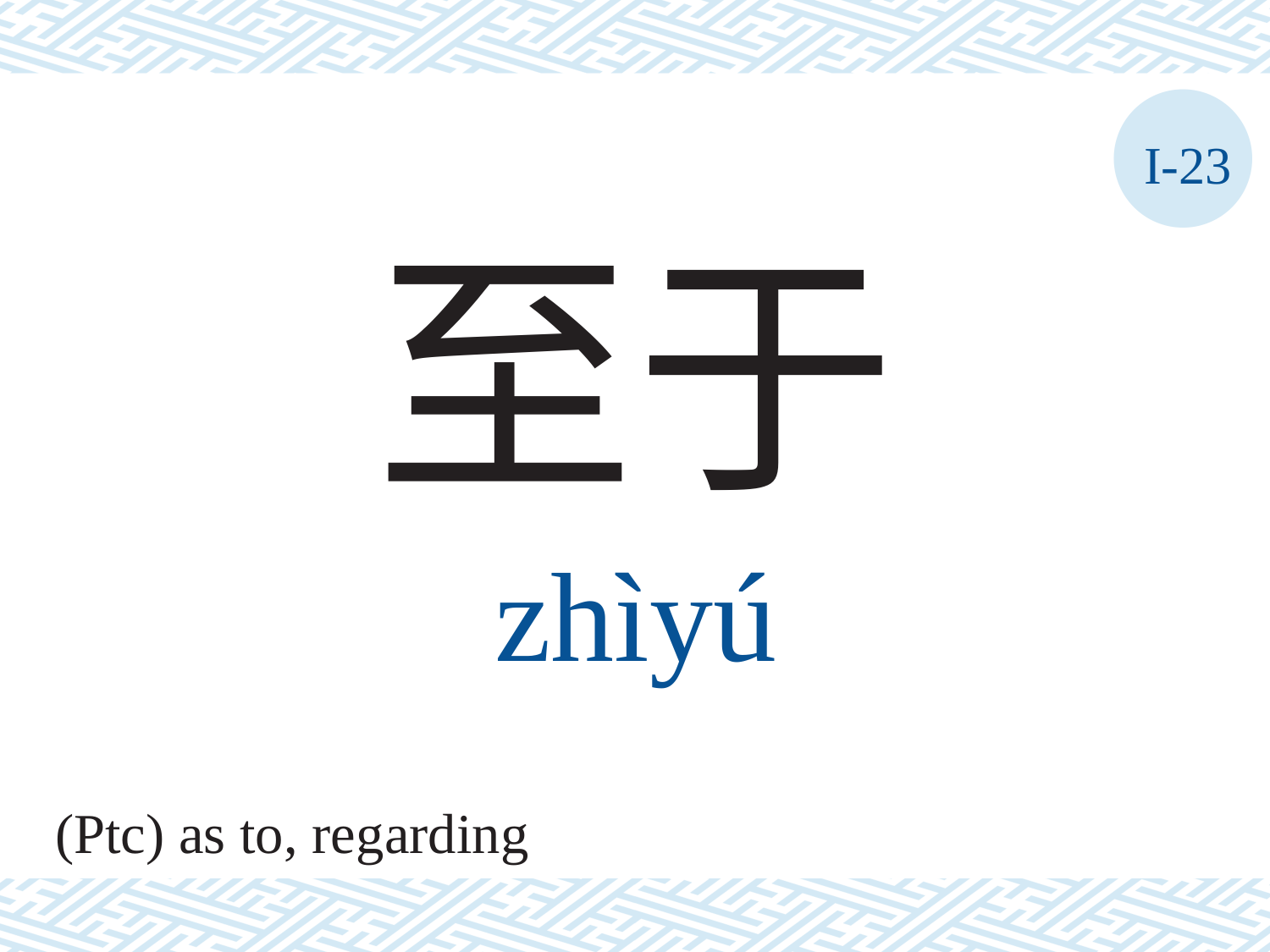

I-23
至于
zhìyú
(Ptc) as to, regarding